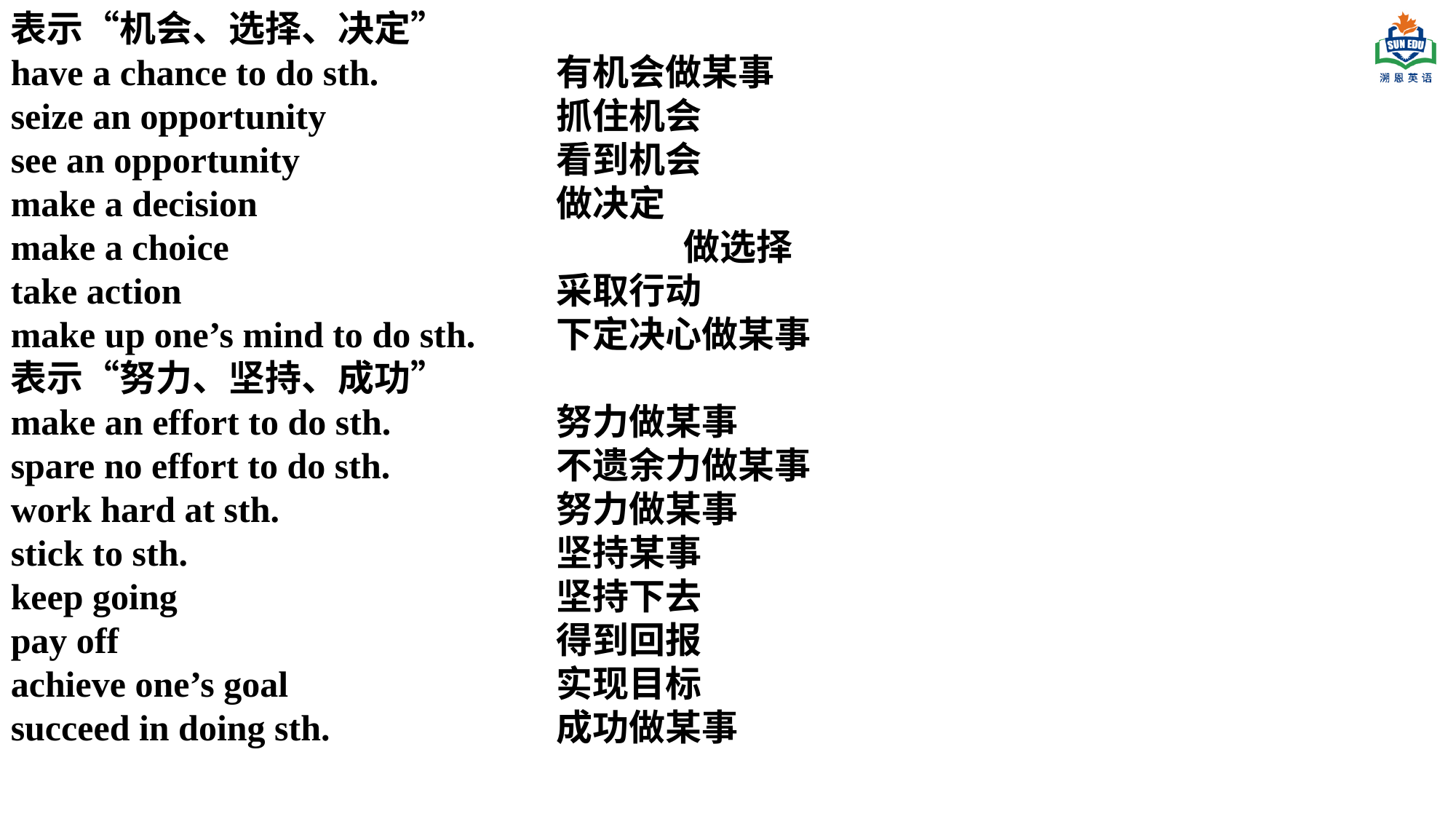

表示“机会、选择、决定”
have a chance to do sth. 		有机会做某事
seize an opportunity 			抓住机会
see an opportunity 			看到机会
make a decision 			做决定
make a choice				 做选择
take action 				采取行动
make up one’s mind to do sth. 	下定决心做某事
表示“努力、坚持、成功”
make an effort to do sth. 		努力做某事
spare no effort to do sth. 		不遗余力做某事
work hard at sth. 			努力做某事
stick to sth. 				坚持某事
keep going 				坚持下去
pay off 				得到回报
achieve one’s goal 			实现目标
succeed in doing sth. 		成功做某事